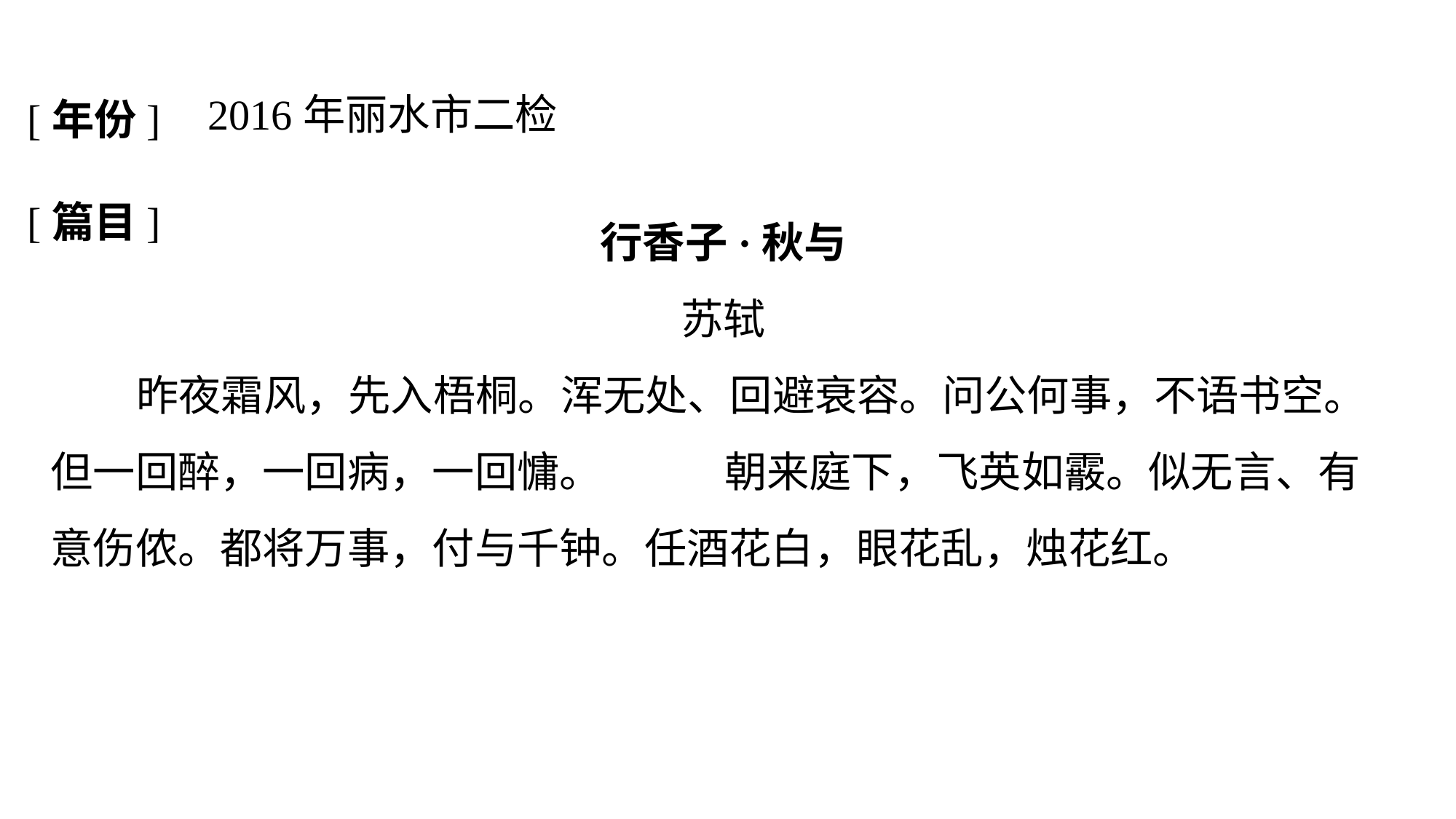

2016年丽水市二检
[年份]
[篇目]
行香子·秋与
苏轼
        昨夜霜风，先入梧桐。浑无处、回避衰容。问公何事，不语书空。但一回醉，一回病，一回慵。　　    朝来庭下，飞英如霰。似无言、有意伤侬。都将万事，付与千钟。任酒花白，眼花乱，烛花红。